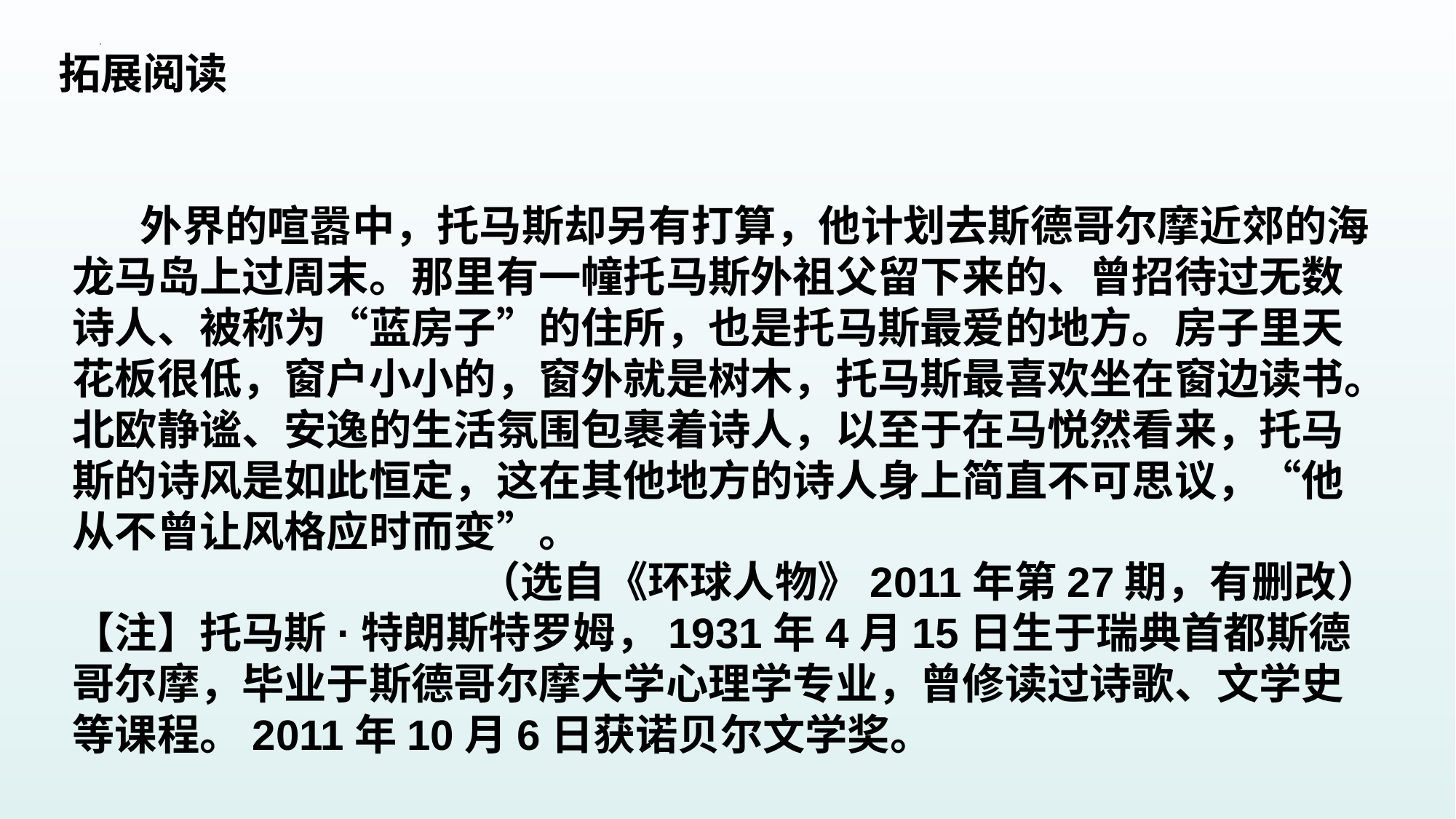

拓展阅读
         外界的喧嚣中，托马斯却另有打算，他计划去斯德哥尔摩近郊的海龙马岛上过周末。那里有一幢托马斯外祖父留下来的、曾招待过无数诗人、被称为“蓝房子”的住所，也是托马斯最爱的地方。房子里天花板很低，窗户小小的，窗外就是树木，托马斯最喜欢坐在窗边读书。北欧静谧、安逸的生活氛围包裹着诗人，以至于在马悦然看来，托马斯的诗风是如此恒定，这在其他地方的诗人身上简直不可思议，“他从不曾让风格应时而变”。
 （选自《环球人物》2011年第27期，有删改）
【注】托马斯·特朗斯特罗姆，1931年4月15日生于瑞典首都斯德哥尔摩，毕业于斯德哥尔摩大学心理学专业，曾修读过诗歌、文学史等课程。2011年10月6日获诺贝尔文学奖。